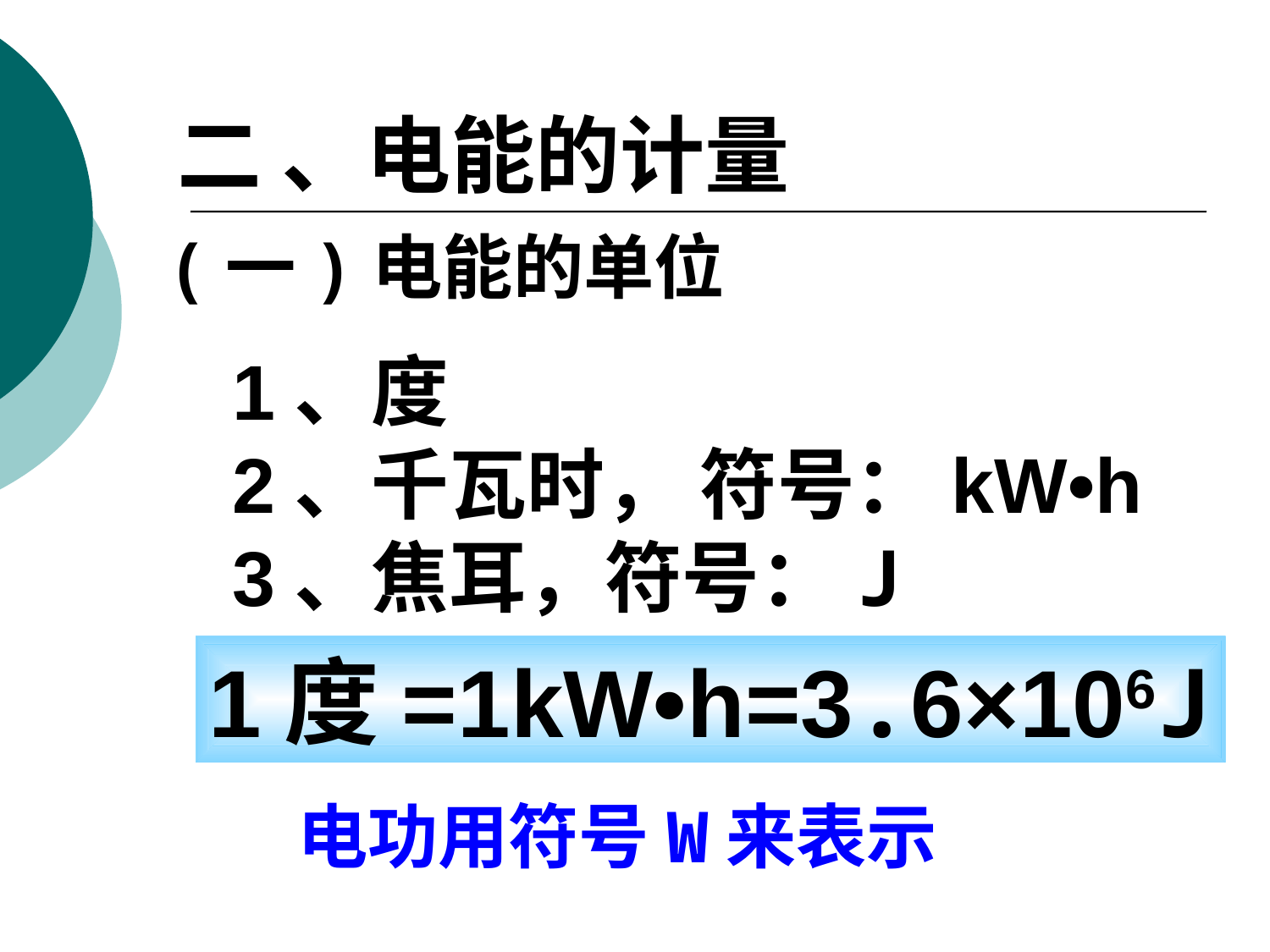

二 、电能的计量
(一)电能的单位
1、度
2、千瓦时， 符号：kW•h
3、焦耳，符号：J
1度=1kW•h=3.6×106J
电功用符号W来表示